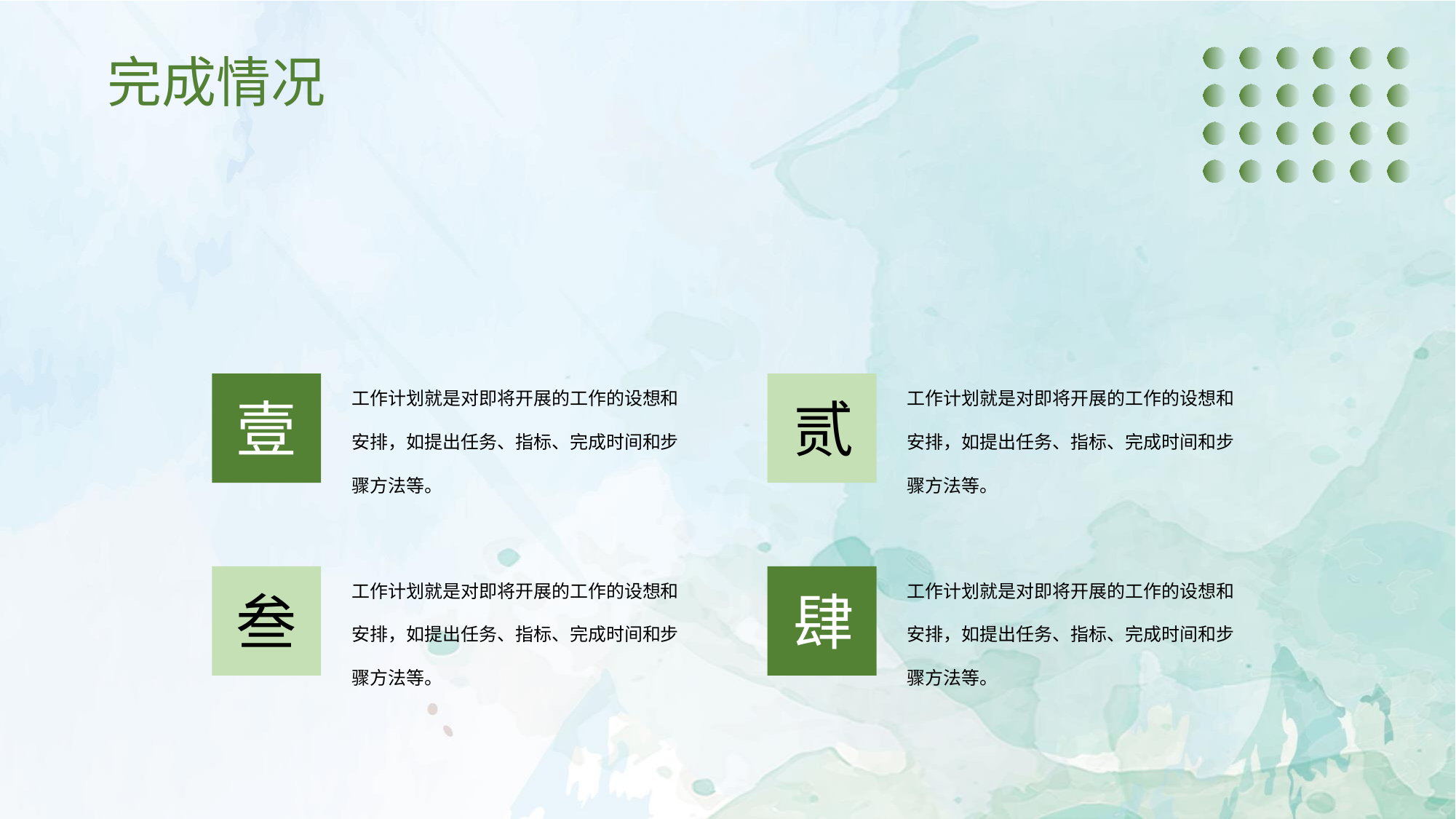

完成情况

工作计划就是对即将开展的工作的设想和安排，如提出任务、指标、完成时间和步骤方法等。

壹
工作计划就是对即将开展的工作的设想和安排，如提出任务、指标、完成时间和步骤方法等。

贰
工作计划就是对即将开展的工作的设想和安排，如提出任务、指标、完成时间和步骤方法等。

叁
工作计划就是对即将开展的工作的设想和安排，如提出任务、指标、完成时间和步骤方法等。

肆